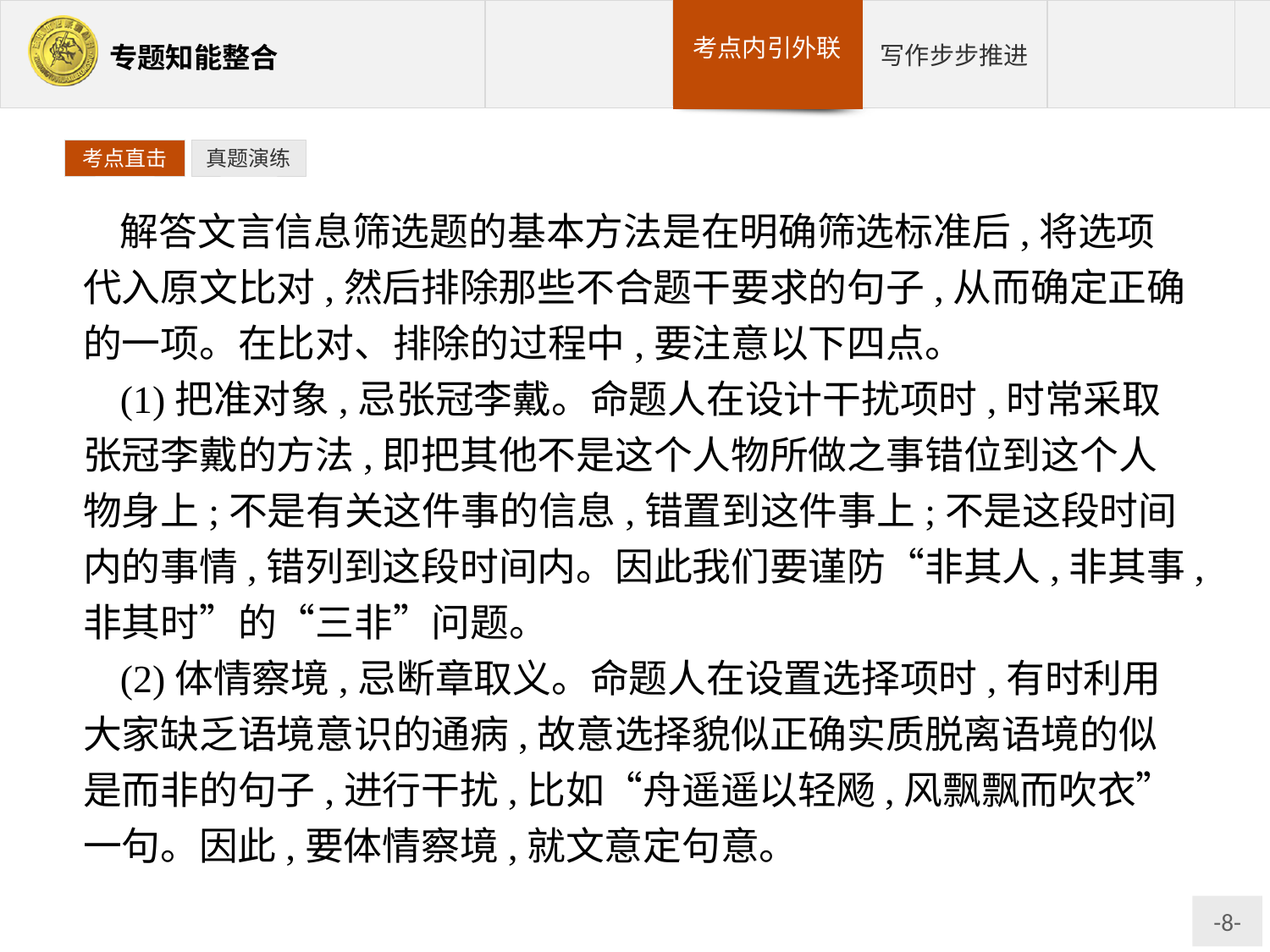

考点直击
真题演练
解答文言信息筛选题的基本方法是在明确筛选标准后,将选项代入原文比对,然后排除那些不合题干要求的句子,从而确定正确的一项。在比对、排除的过程中,要注意以下四点。
(1)把准对象,忌张冠李戴。命题人在设计干扰项时,时常采取张冠李戴的方法,即把其他不是这个人物所做之事错位到这个人物身上;不是有关这件事的信息,错置到这件事上;不是这段时间内的事情,错列到这段时间内。因此我们要谨防“非其人,非其事,非其时”的“三非”问题。
(2)体情察境,忌断章取义。命题人在设置选择项时,有时利用大家缺乏语境意识的通病,故意选择貌似正确实质脱离语境的似是而非的句子,进行干扰,比如“舟遥遥以轻飏,风飘飘而吹衣”一句。因此,要体情察境,就文意定句意。